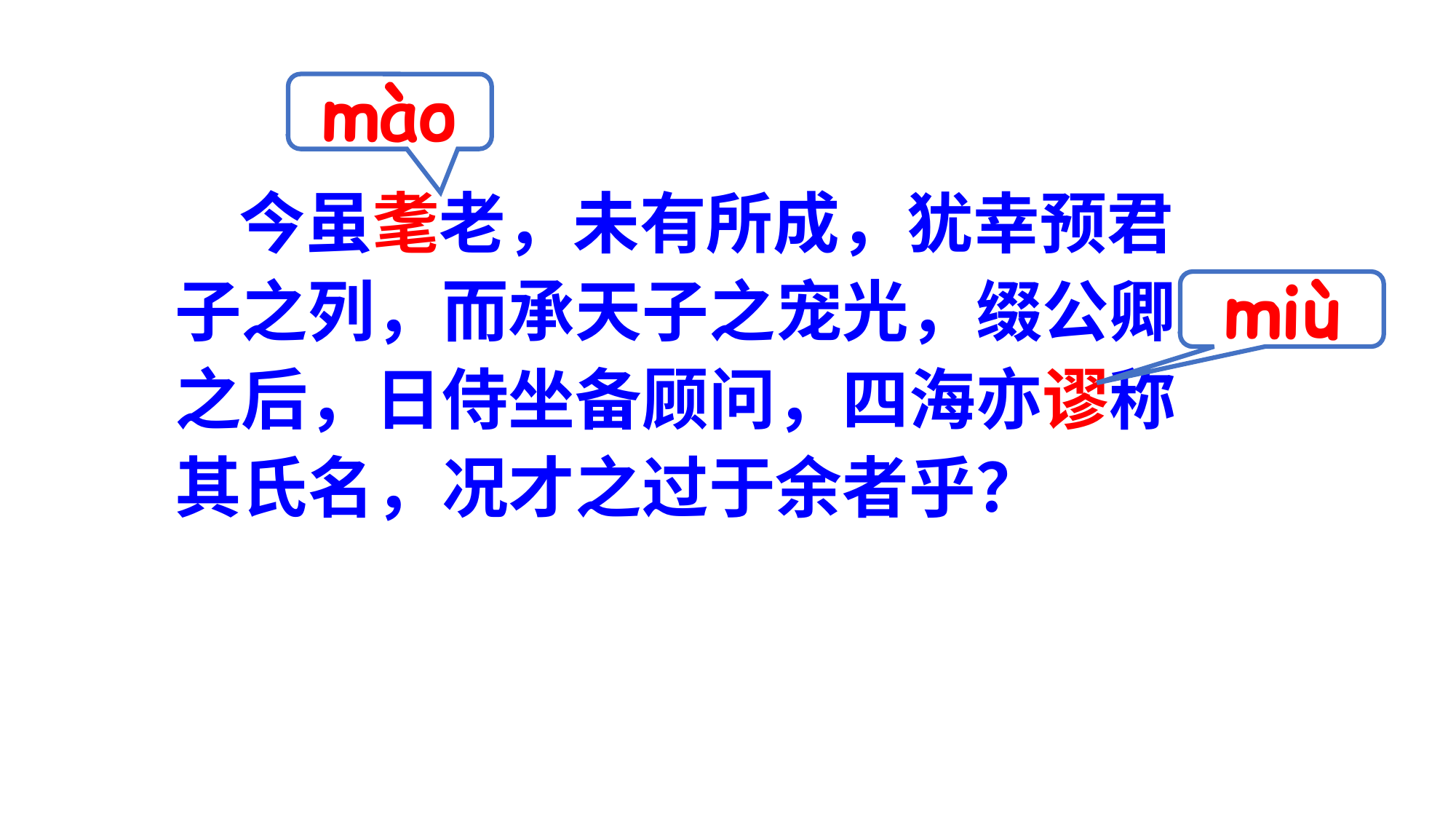

mào
    今虽耄老，未有所成，犹幸预君子之列，而承天子之宠光，缀公卿之后，日侍坐备顾问，四海亦谬称其氏名，况才之过于余者乎？
miù